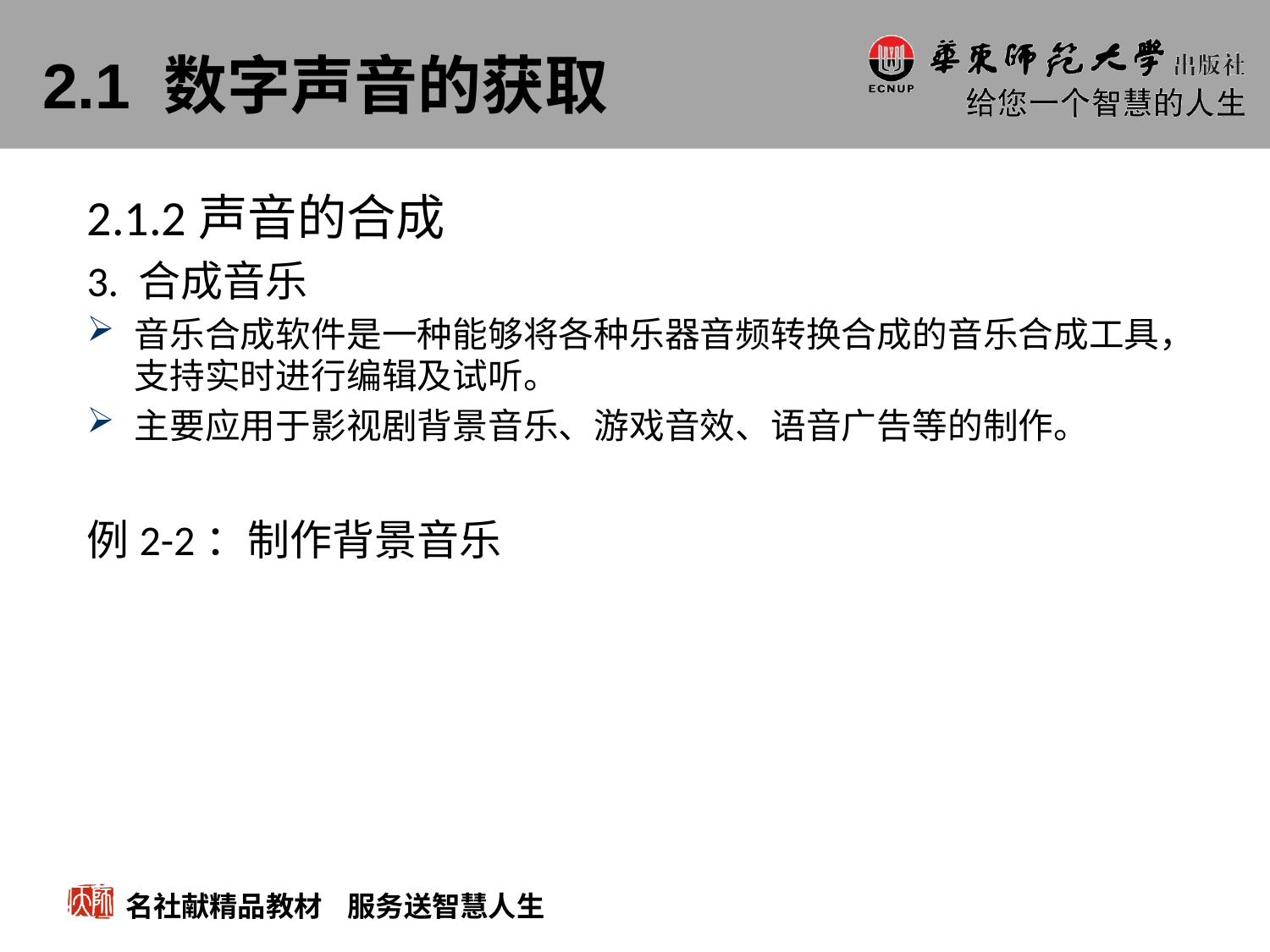

# 2.1 数字声音的获取
2.1.2声音的合成
3. 合成音乐
音乐合成软件是一种能够将各种乐器音频转换合成的音乐合成工具，支持实时进行编辑及试听。
主要应用于影视剧背景音乐、游戏音效、语音广告等的制作。

例2-2：制作背景音乐